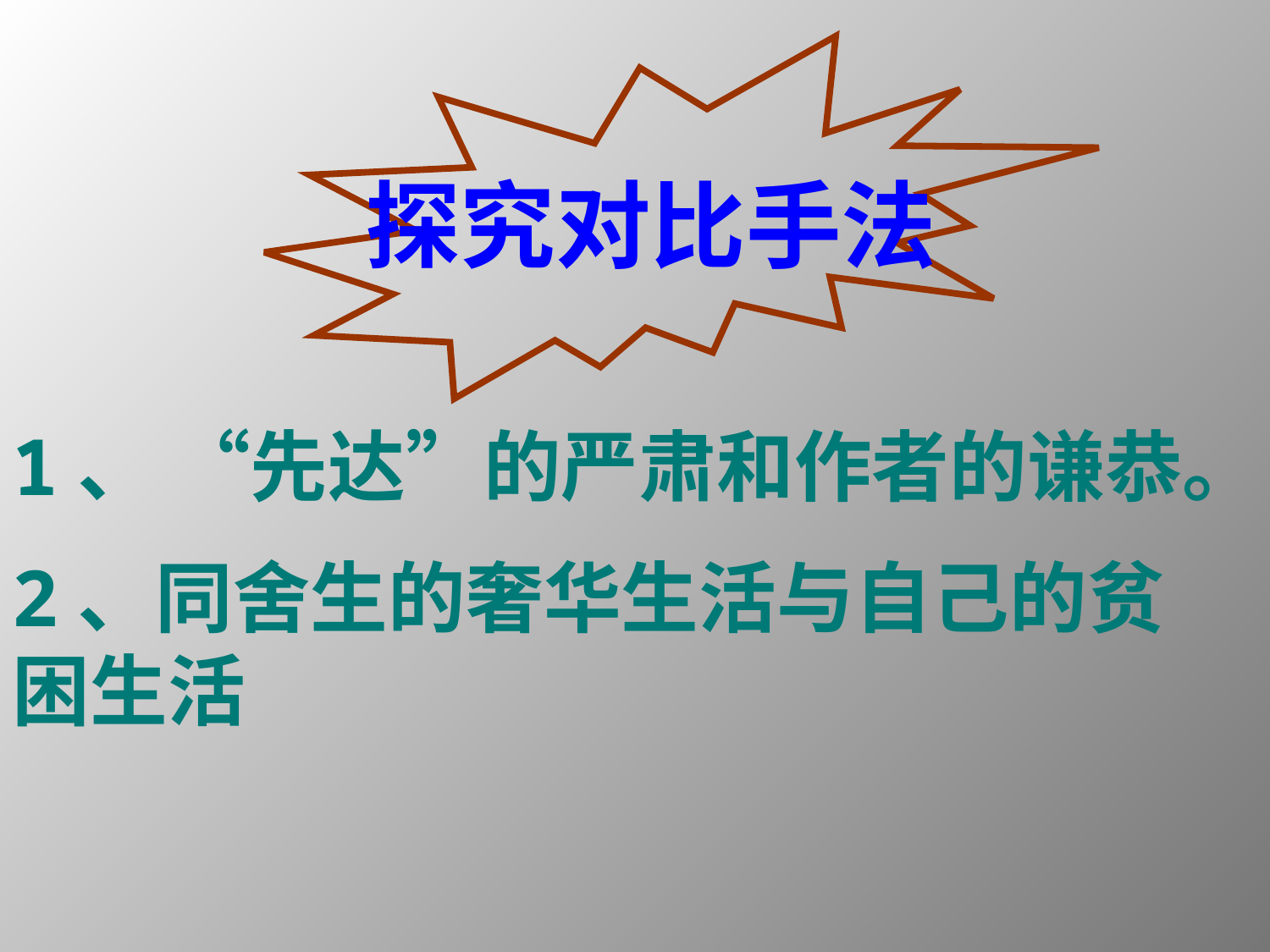

探究对比手法
1、 “先达”的严肃和作者的谦恭。
2、同舍生的奢华生活与自己的贫困生活